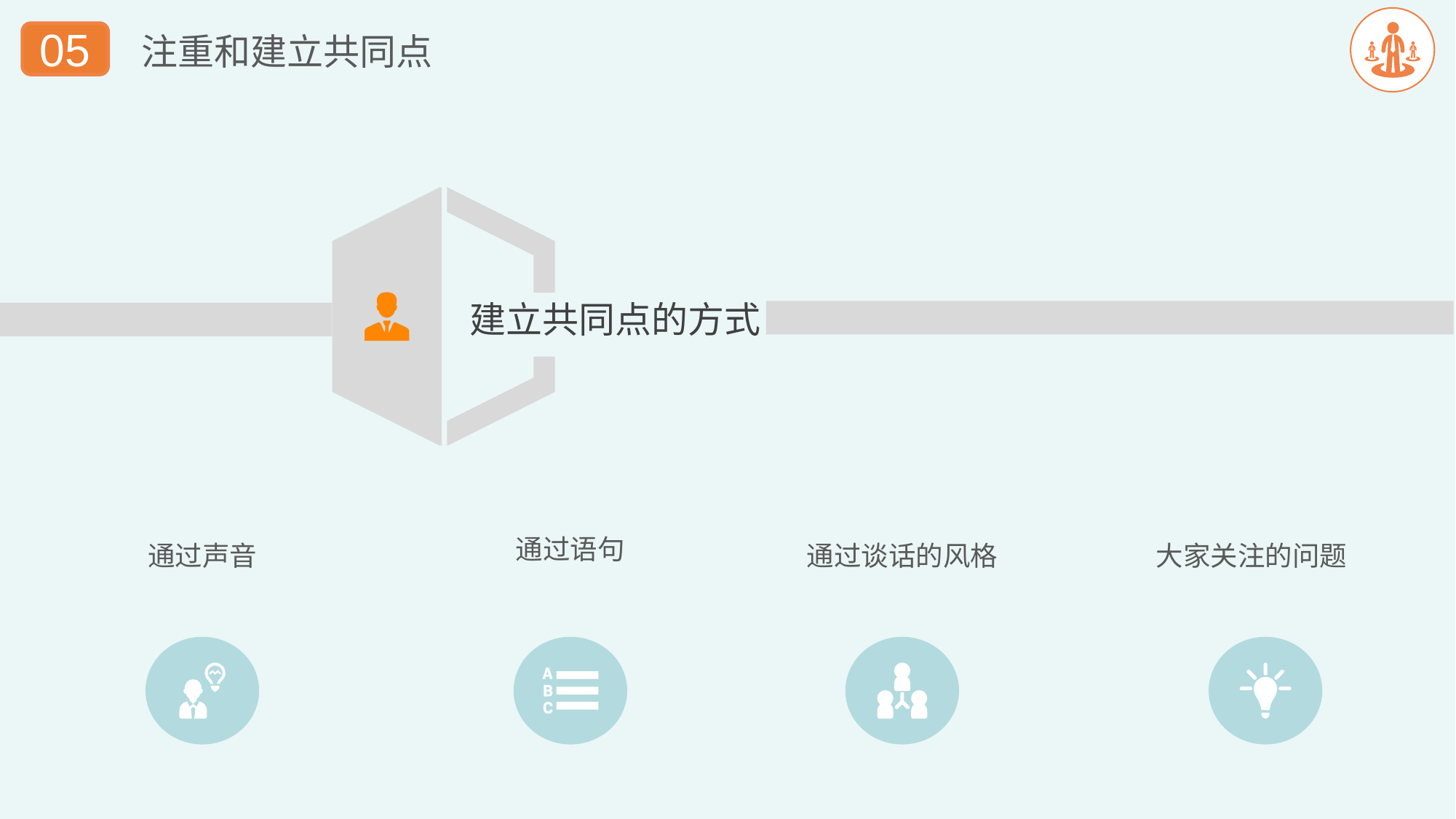

05

注重和建立共同点

建立共同点的方式

通过语句
通过声音
通过谈话的风格
大家关注的问题